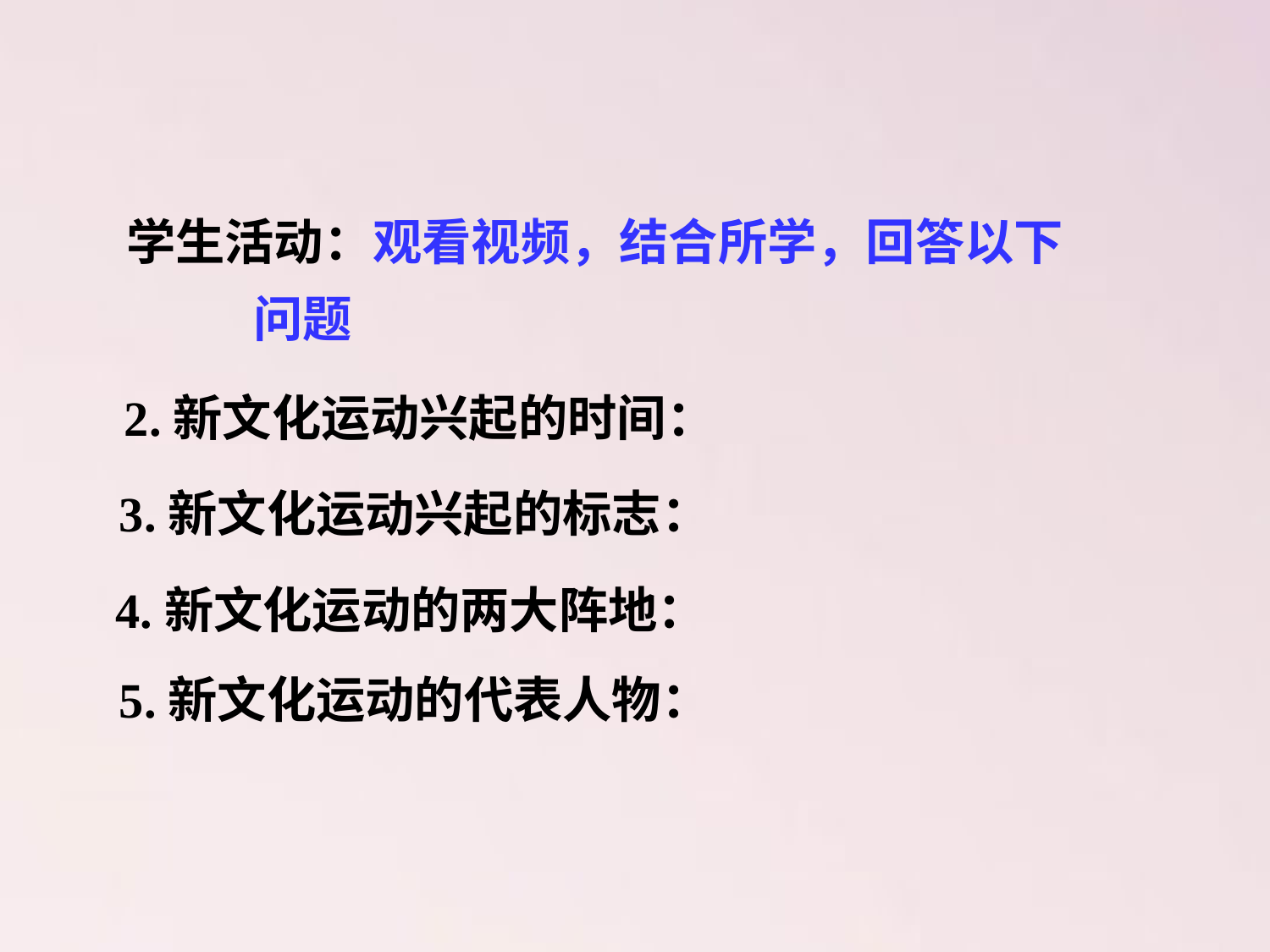

学生活动：观看视频，结合所学，回答以下	问题
2.新文化运动兴起的时间：
3.新文化运动兴起的标志：
4.新文化运动的两大阵地：
5.新文化运动的代表人物：